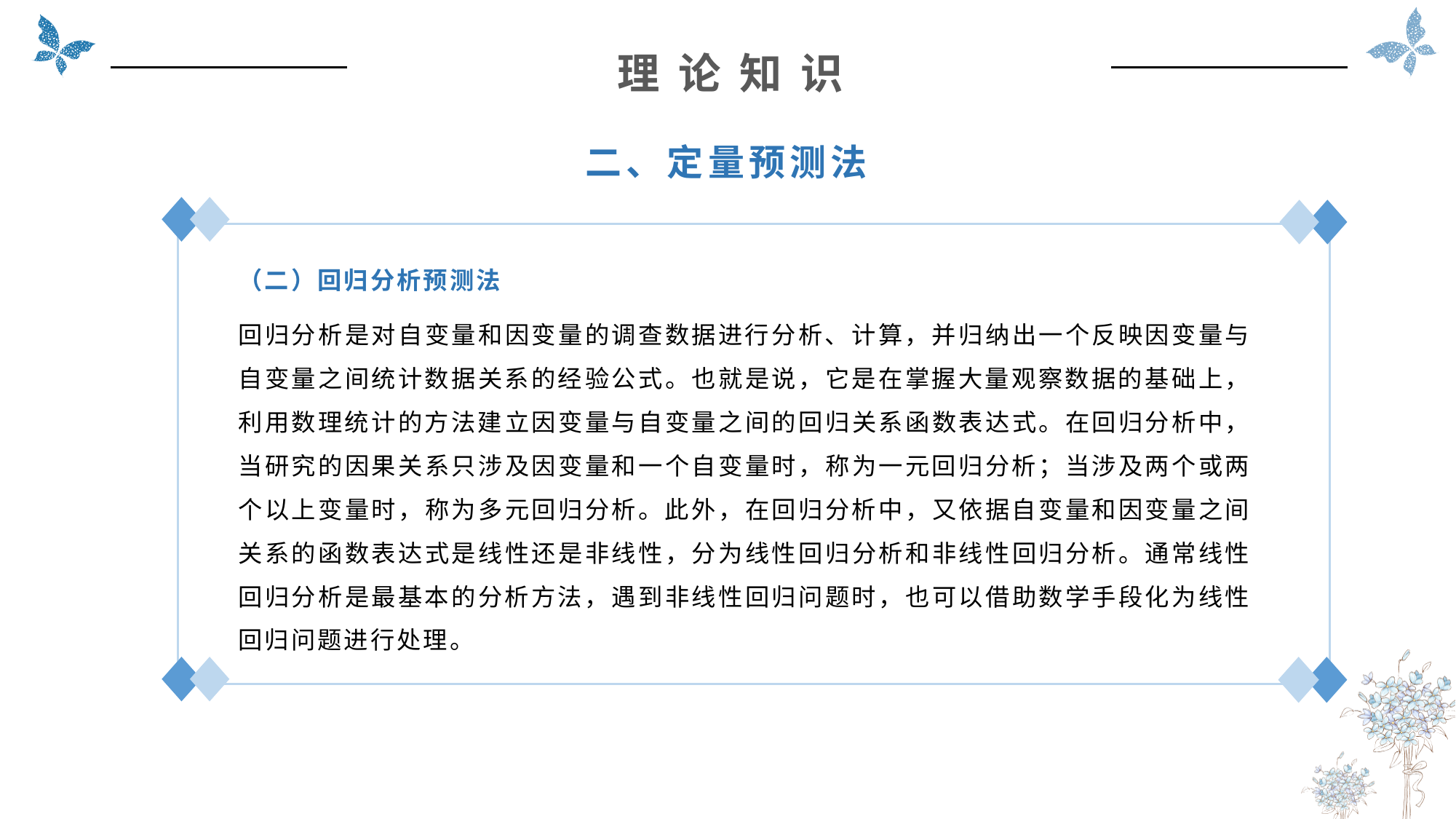

理 论 知 识
二、定量预测法

（二）回归分析预测法
回归分析是对自变量和因变量的调查数据进行分析、计算，并归纳出一个反映因变量与自变量之间统计数据关系的经验公式。也就是说，它是在掌握大量观察数据的基础上，利用数理统计的方法建立因变量与自变量之间的回归关系函数表达式。在回归分析中，当研究的因果关系只涉及因变量和一个自变量时，称为一元回归分析；当涉及两个或两个以上变量时，称为多元回归分析。此外，在回归分析中，又依据自变量和因变量之间关系的函数表达式是线性还是非线性，分为线性回归分析和非线性回归分析。通常线性回归分析是最基本的分析方法，遇到非线性回归问题时，也可以借助数学手段化为线性回归问题进行处理。